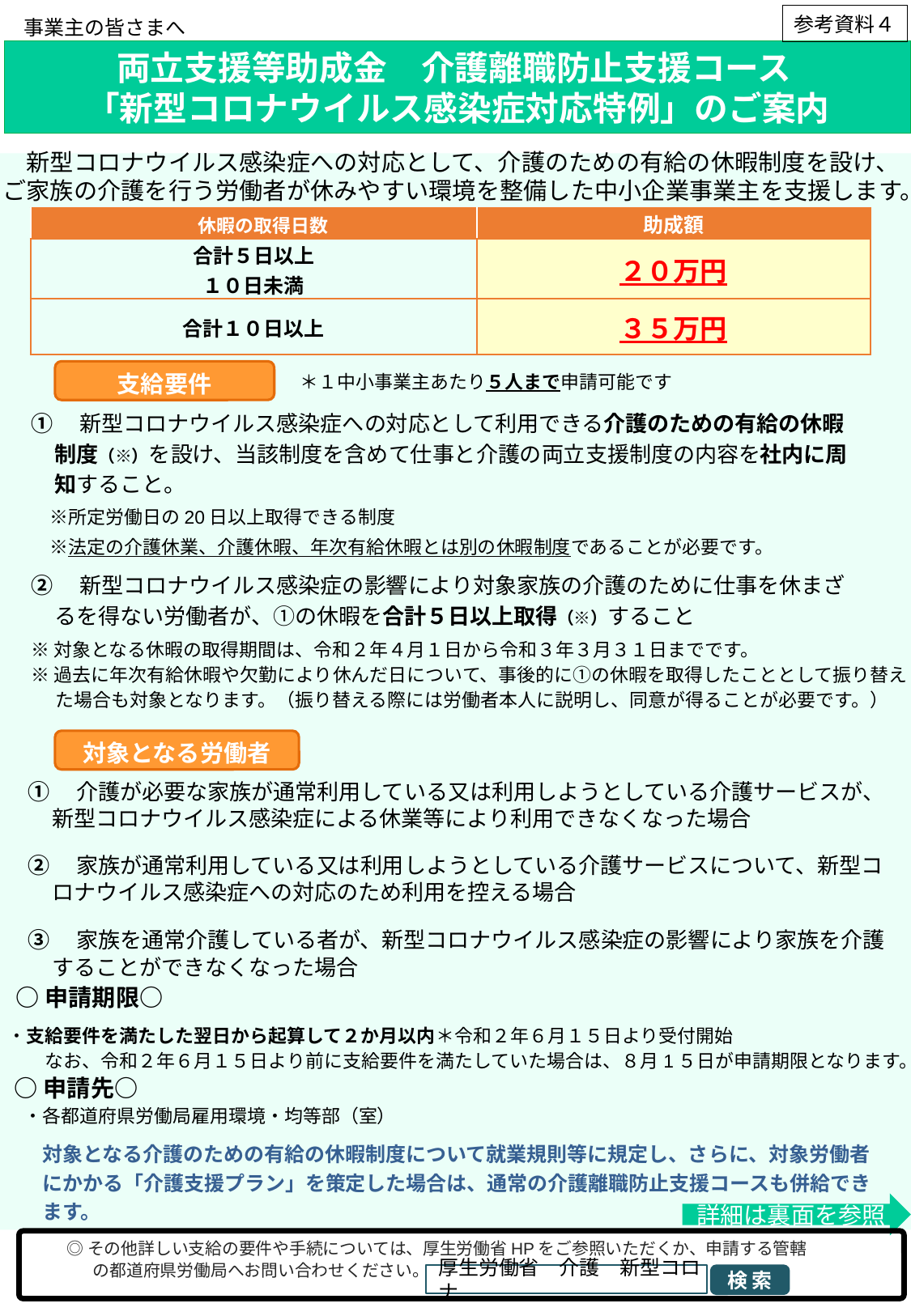

事業主の皆さまへ
参考資料４
両立支援等助成金　介護離職防止支援コース
「新型コロナウイルス感染症対応特例」のご案内
　新型コロナウイルス感染症への対応として、介護のための有給の休暇制度を設け、ご家族の介護を行う労働者が休みやすい環境を整備した中小企業事業主を支援します。

| 休暇の取得日数 | 助成額 |
| --- | --- |
| 合計５日以上 １０日未満 | ２０万円 |
| 合計１０日以上 | ３５万円 |
支給要件
＊１中小事業主あたり５人まで申請可能です
①　新型コロナウイルス感染症への対応として利用できる介護のための有給の休暇制度（※）を設け、当該制度を含めて仕事と介護の両立支援制度の内容を社内に周知すること。
　※所定労働日の20日以上取得できる制度
　※法定の介護休業、介護休暇、年次有給休暇とは別の休暇制度であることが必要です。
②　新型コロナウイルス感染症の影響により対象家族の介護のために仕事を休まざるを得ない労働者が、①の休暇を合計５日以上取得（※）すること

※対象となる休暇の取得期間は、令和２年４月１日から令和３年３月３１日までです。
※過去に年次有給休暇や欠勤により休んだ日について、事後的に①の休暇を取得したこととして振り替えた場合も対象となります。（振り替える際には労働者本人に説明し、同意が得ることが必要です。）
対象となる労働者
①　介護が必要な家族が通常利用している又は利用しようとしている介護サービスが、新型コロナウイルス感染症による休業等により利用できなくなった場合

②　家族が通常利用している又は利用しようとしている介護サービスについて、新型コロナウイルス感染症への対応のため利用を控える場合

③　家族を通常介護している者が、新型コロナウイルス感染症の影響により家族を介護することができなくなった場合
○申請期限○
・支給要件を満たした翌日から起算して２か月以内＊令和２年６月１５日より受付開始
　　なお、令和２年６月１５日より前に支給要件を満たしていた場合は、８月1５日が申請期限となります。
○申請先○
・各都道府県労働局雇用環境・均等部（室）
対象となる介護のための有給の休暇制度について就業規則等に規定し、さらに、対象労働者にかかる「介護支援プラン」を策定した場合は、通常の介護離職防止支援コースも併給できます。
詳細は裏面を参照

◎その他詳しい支給の要件や手続については、厚生労働省HPをご参照いただくか、申請する管轄の都道府県労働局へお問い合わせください。
厚生労働省　介護　新型コロナ
検 索